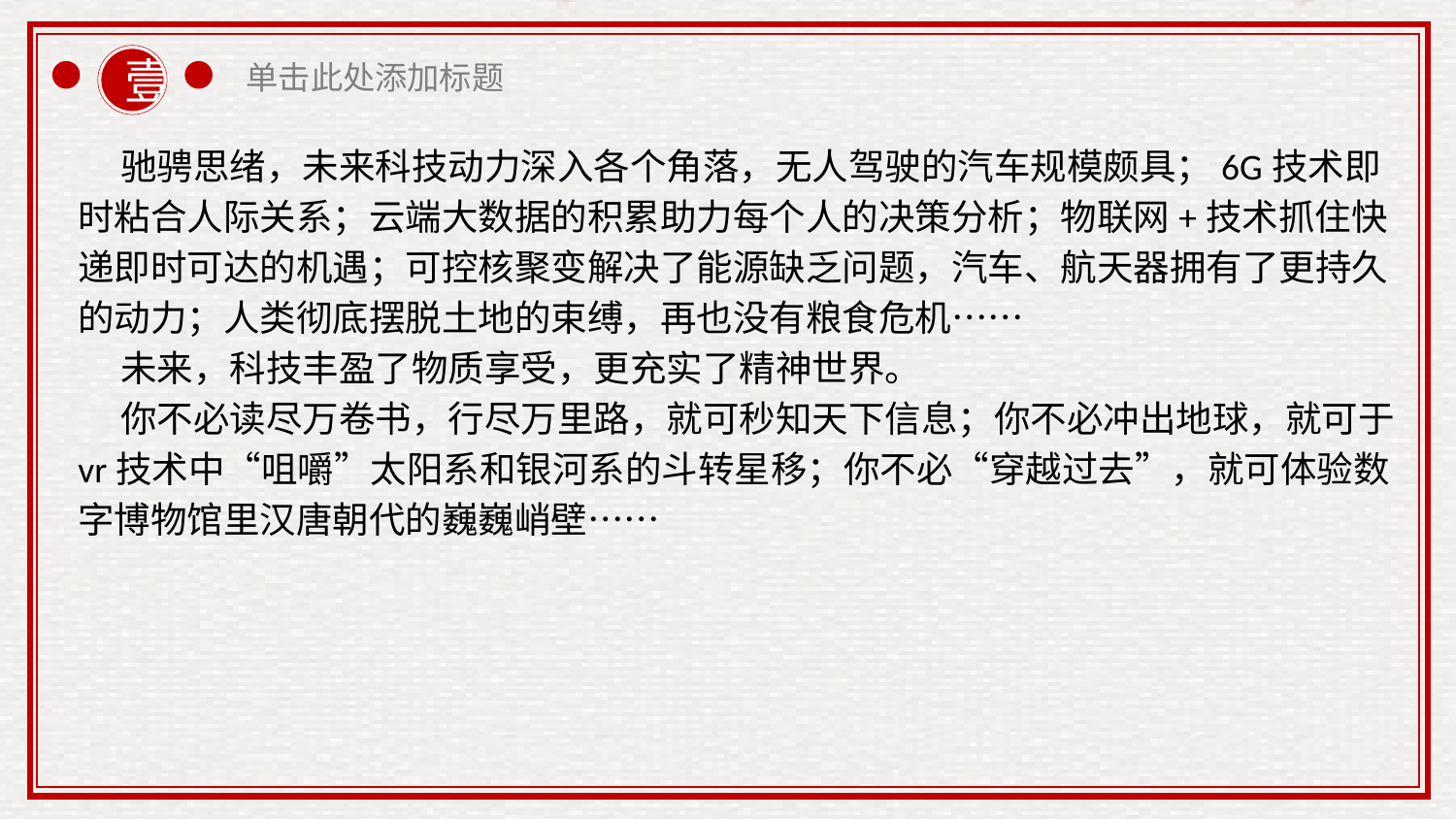

驰骋思绪，未来科技动力深入各个角落，无人驾驶的汽车规模颇具；6G技术即时粘合人际关系；云端大数据的积累助力每个人的决策分析；物联网+技术抓住快递即时可达的机遇；可控核聚变解决了能源缺乏问题，汽车、航天器拥有了更持久的动力；人类彻底摆脱土地的束缚，再也没有粮食危机……
未来，科技丰盈了物质享受，更充实了精神世界。
你不必读尽万卷书，行尽万里路，就可秒知天下信息；你不必冲出地球，就可于vr技术中“咀嚼”太阳系和银河系的斗转星移；你不必“穿越过去”，就可体验数字博物馆里汉唐朝代的巍巍峭壁……